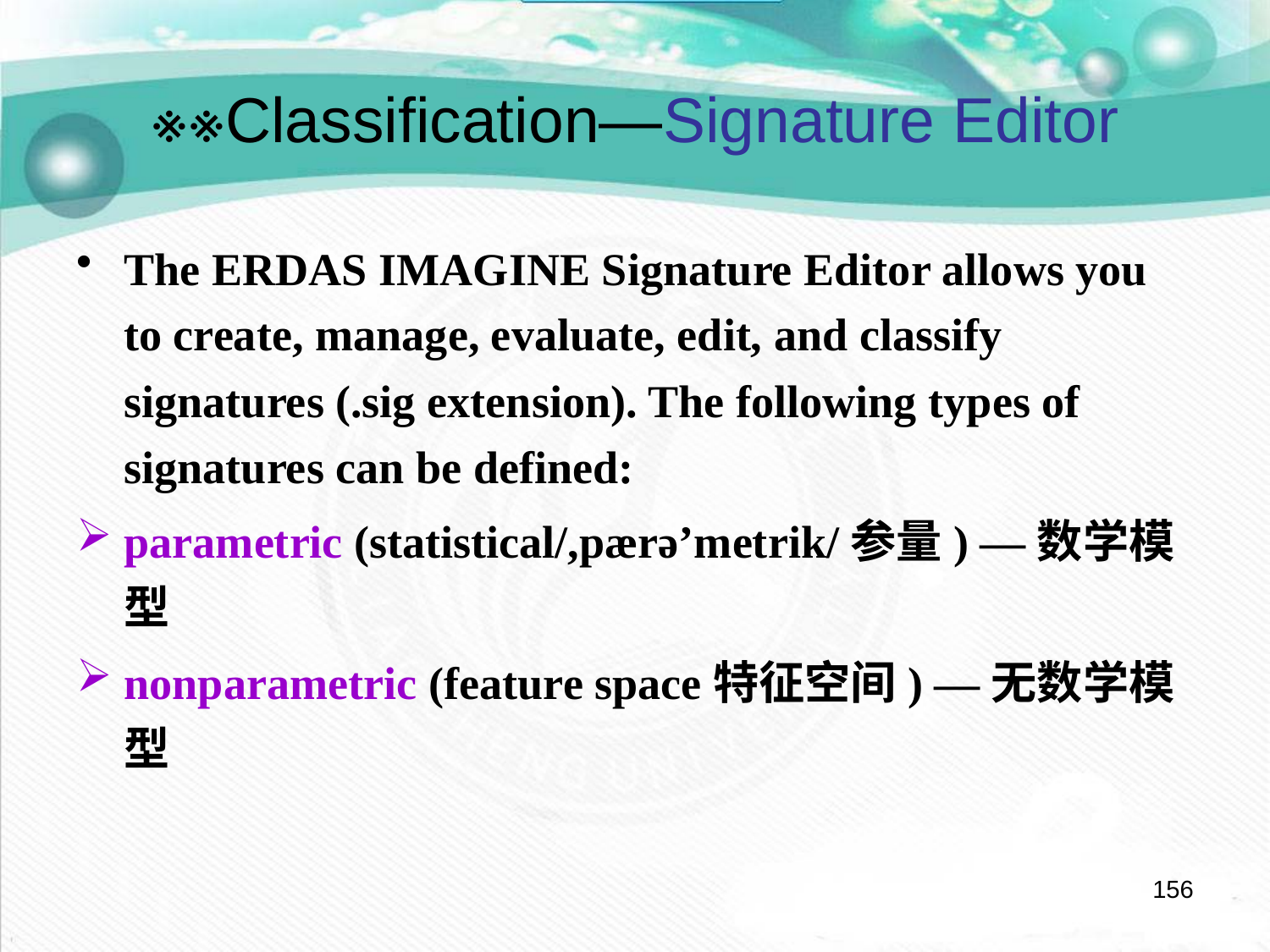

# ※※Classification—Signature Editor
The ERDAS IMAGINE Signature Editor allows you to create, manage, evaluate, edit, and classify signatures (.sig extension). The following types of signatures can be defined:
parametric (statistical/,pærə’metrik/参量) —数学模型
nonparametric (feature space特征空间) —无数学模型
156